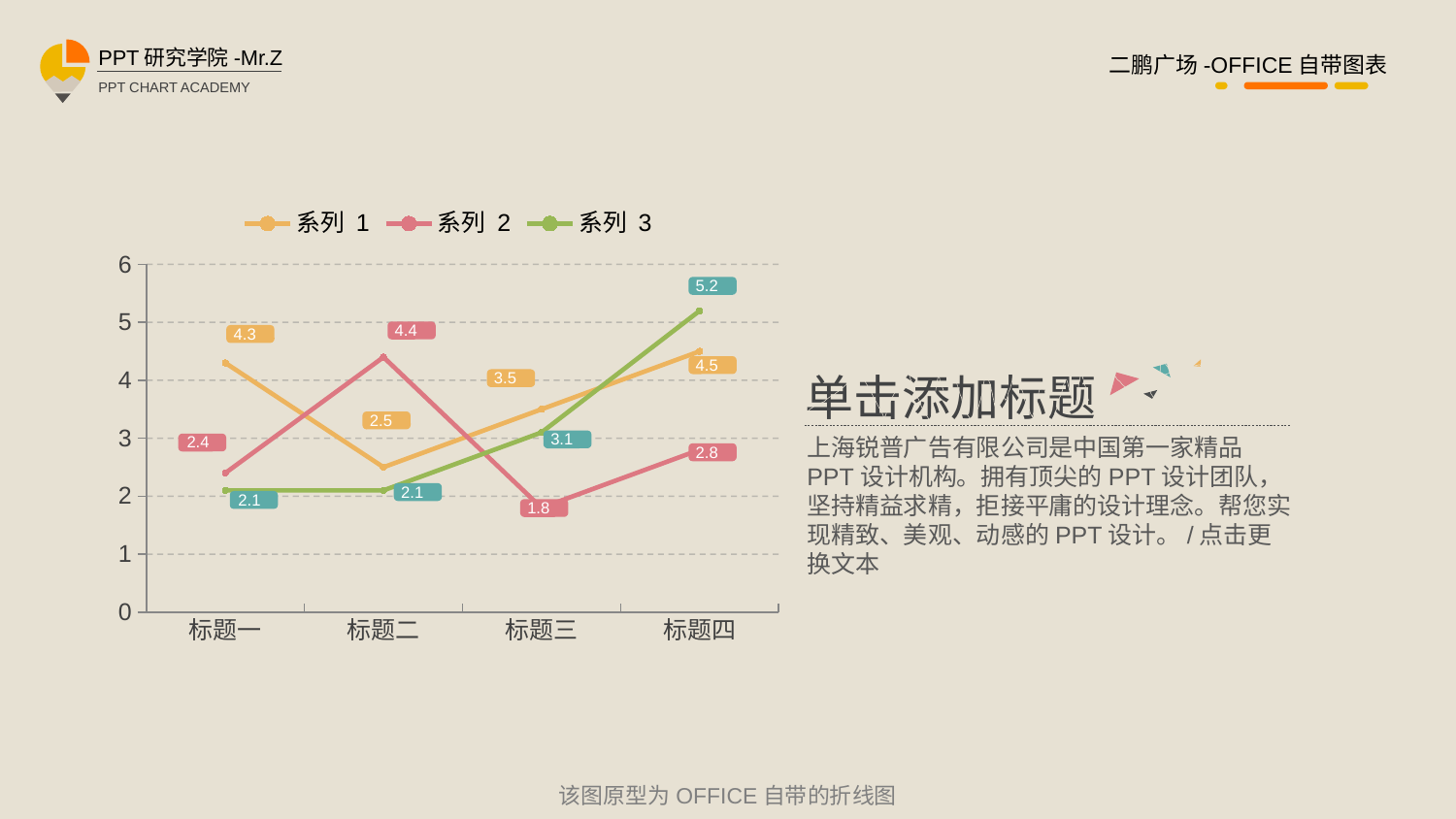

### Chart

| Category | 系列 1 | 系列 2 | 系列 3 |
|---|---|---|---|
| 标题一 | 4.3 | 2.4 | 2.1 |
| 标题二 | 2.5 | 4.4 | 2.1 |
| 标题三 | 3.5 | 1.8 | 3.1 |
| 标题四 | 4.5 | 2.8 | 5.2 |
5.2

4.4

4.3

4.5

单击添加标题
上海锐普广告有限公司是中国第一家精品PPT设计机构。拥有顶尖的PPT设计团队，坚持精益求精，拒接平庸的设计理念。帮您实现精致、美观、动感的PPT设计。/点击更换文本
3.5

2.5

3.1

2.4

2.8

2.1

2.1

1.8

该图原型为OFFICE自带的折线图